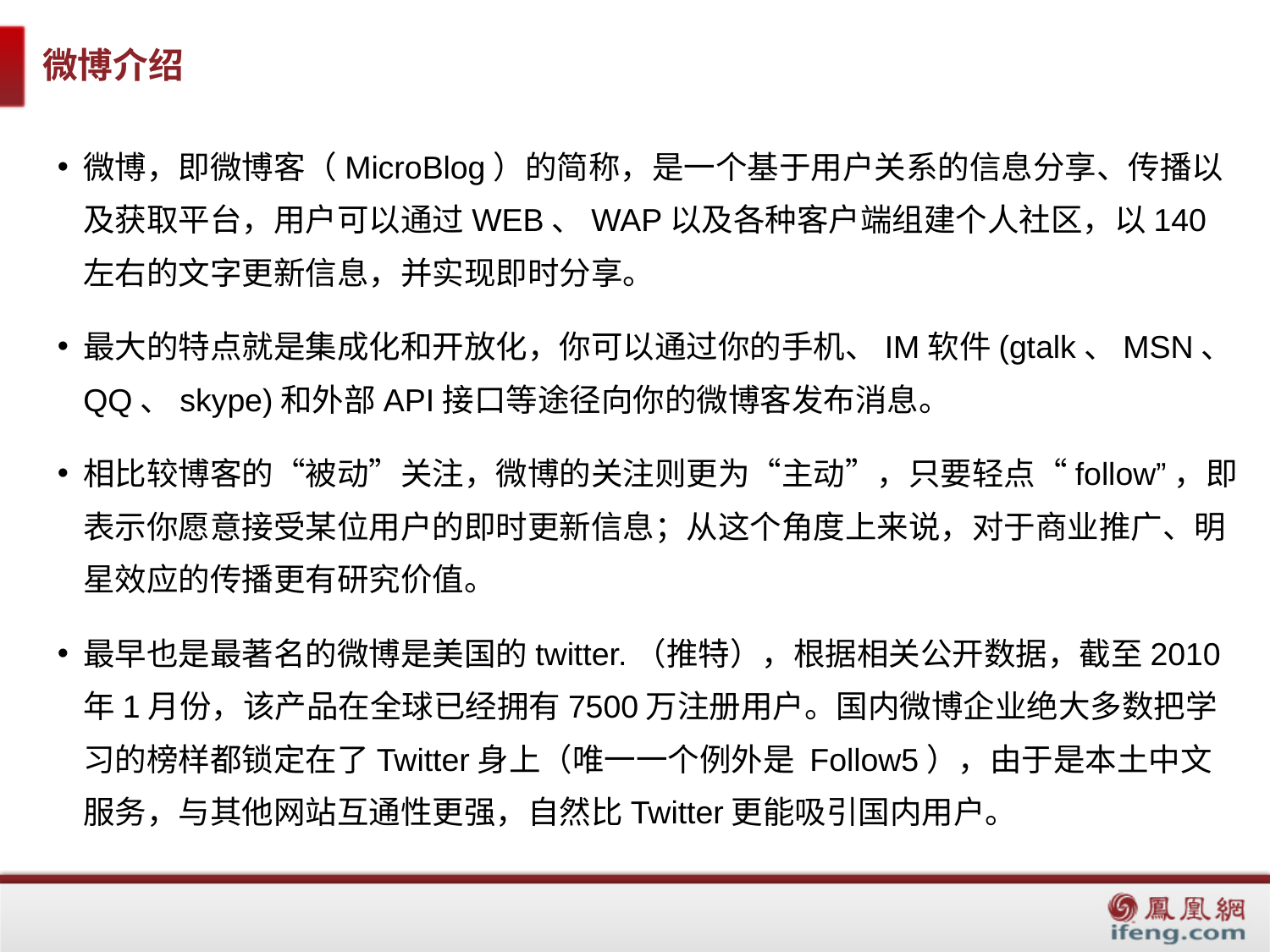

# 微博介绍
微博，即微博客（MicroBlog）的简称，是一个基于用户关系的信息分享、传播以及获取平台，用户可以通过WEB、WAP以及各种客户端组建个人社区，以140左右的文字更新信息，并实现即时分享。
最大的特点就是集成化和开放化，你可以通过你的手机、IM软件(gtalk、MSN、QQ、skype)和外部API接口等途径向你的微博客发布消息。
相比较博客的“被动”关注，微博的关注则更为“主动”，只要轻点“follow”，即表示你愿意接受某位用户的即时更新信息；从这个角度上来说，对于商业推广、明星效应的传播更有研究价值。
最早也是最著名的微博是美国的twitter.（推特），根据相关公开数据，截至2010年1月份，该产品在全球已经拥有7500万注册用户。国内微博企业绝大多数把学习的榜样都锁定在了Twitter身上（唯一一个例外是 Follow5），由于是本土中文服务，与其他网站互通性更强，自然比Twitter更能吸引国内用户。